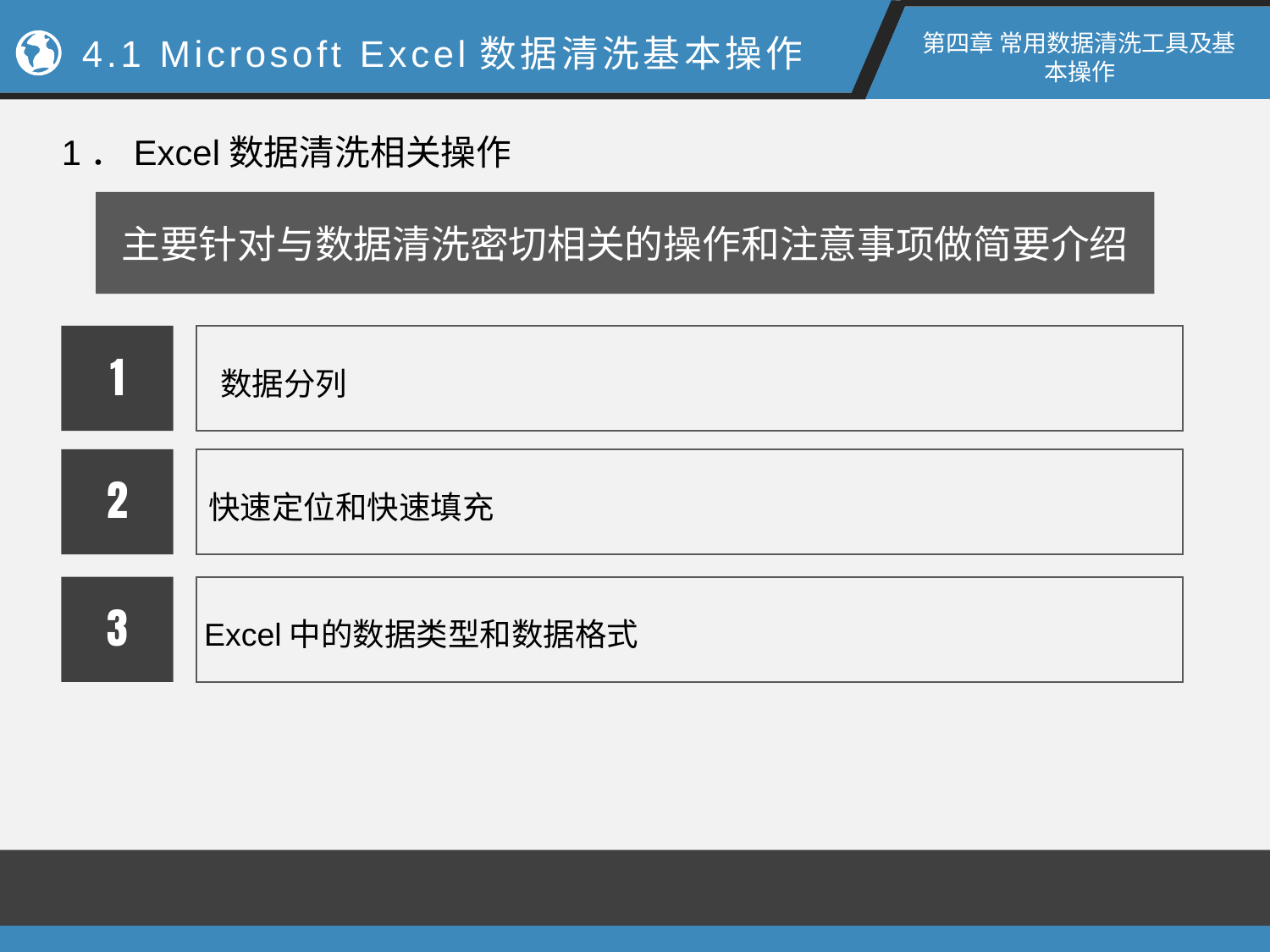

第四章 常用数据清洗工具及基本操作
4.1 Microsoft Excel数据清洗基本操作

1．Excel数据清洗相关操作
主要针对与数据清洗密切相关的操作和注意事项做简要介绍
1

数据分列

2
快速定位和快速填充

3
Excel中的数据类型和数据格式